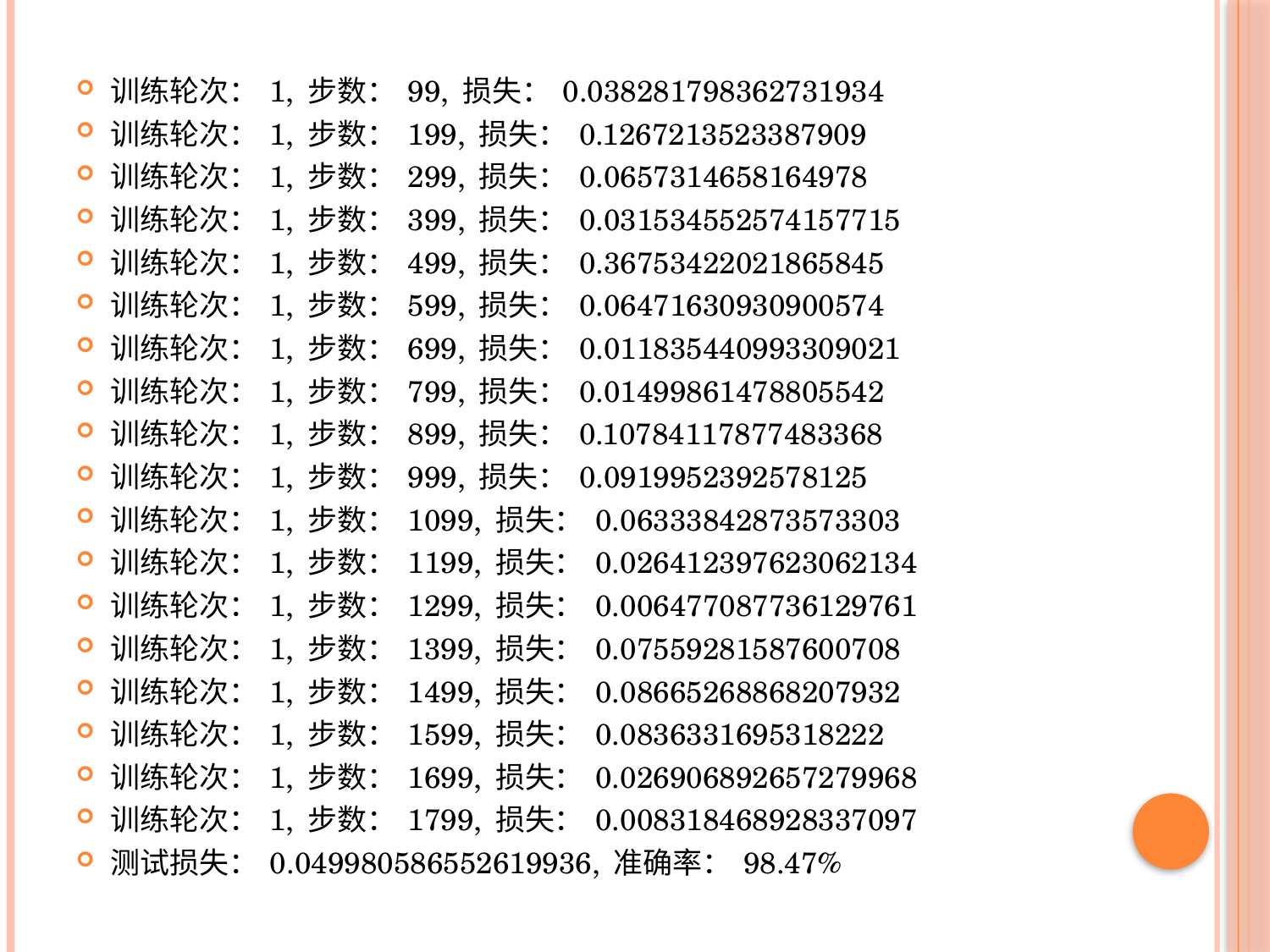

训练轮次： 1, 步数： 99, 损失： 0.038281798362731934
训练轮次： 1, 步数： 199, 损失： 0.1267213523387909
训练轮次： 1, 步数： 299, 损失： 0.0657314658164978
训练轮次： 1, 步数： 399, 损失： 0.031534552574157715
训练轮次： 1, 步数： 499, 损失： 0.36753422021865845
训练轮次： 1, 步数： 599, 损失： 0.06471630930900574
训练轮次： 1, 步数： 699, 损失： 0.011835440993309021
训练轮次： 1, 步数： 799, 损失： 0.01499861478805542
训练轮次： 1, 步数： 899, 损失： 0.10784117877483368
训练轮次： 1, 步数： 999, 损失： 0.0919952392578125
训练轮次： 1, 步数： 1099, 损失： 0.06333842873573303
训练轮次： 1, 步数： 1199, 损失： 0.026412397623062134
训练轮次： 1, 步数： 1299, 损失： 0.006477087736129761
训练轮次： 1, 步数： 1399, 损失： 0.07559281587600708
训练轮次： 1, 步数： 1499, 损失： 0.08665268868207932
训练轮次： 1, 步数： 1599, 损失： 0.0836331695318222
训练轮次： 1, 步数： 1699, 损失： 0.026906892657279968
训练轮次： 1, 步数： 1799, 损失： 0.008318468928337097
测试损失： 0.049980586552619936, 准确率： 98.47%